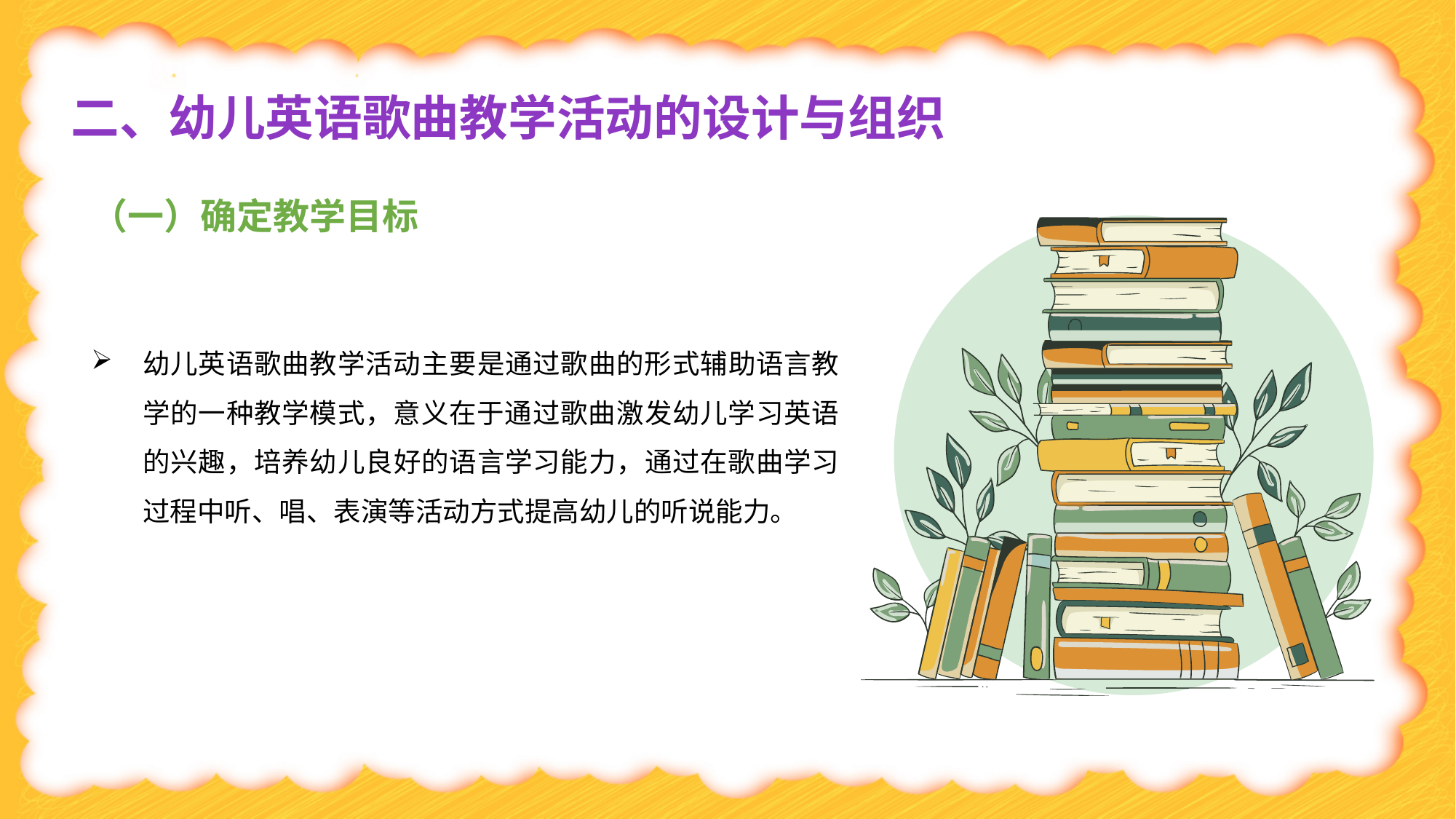

二、幼儿英语歌曲教学活动的设计与组织

（一）确定教学目标

幼儿英语歌曲教学活动主要是通过歌曲的形式辅助语言教学的一种教学模式，意义在于通过歌曲激发幼儿学习英语的兴趣，培养幼儿良好的语言学习能力，通过在歌曲学习过程中听、唱、表演等活动方式提高幼儿的听说能力。